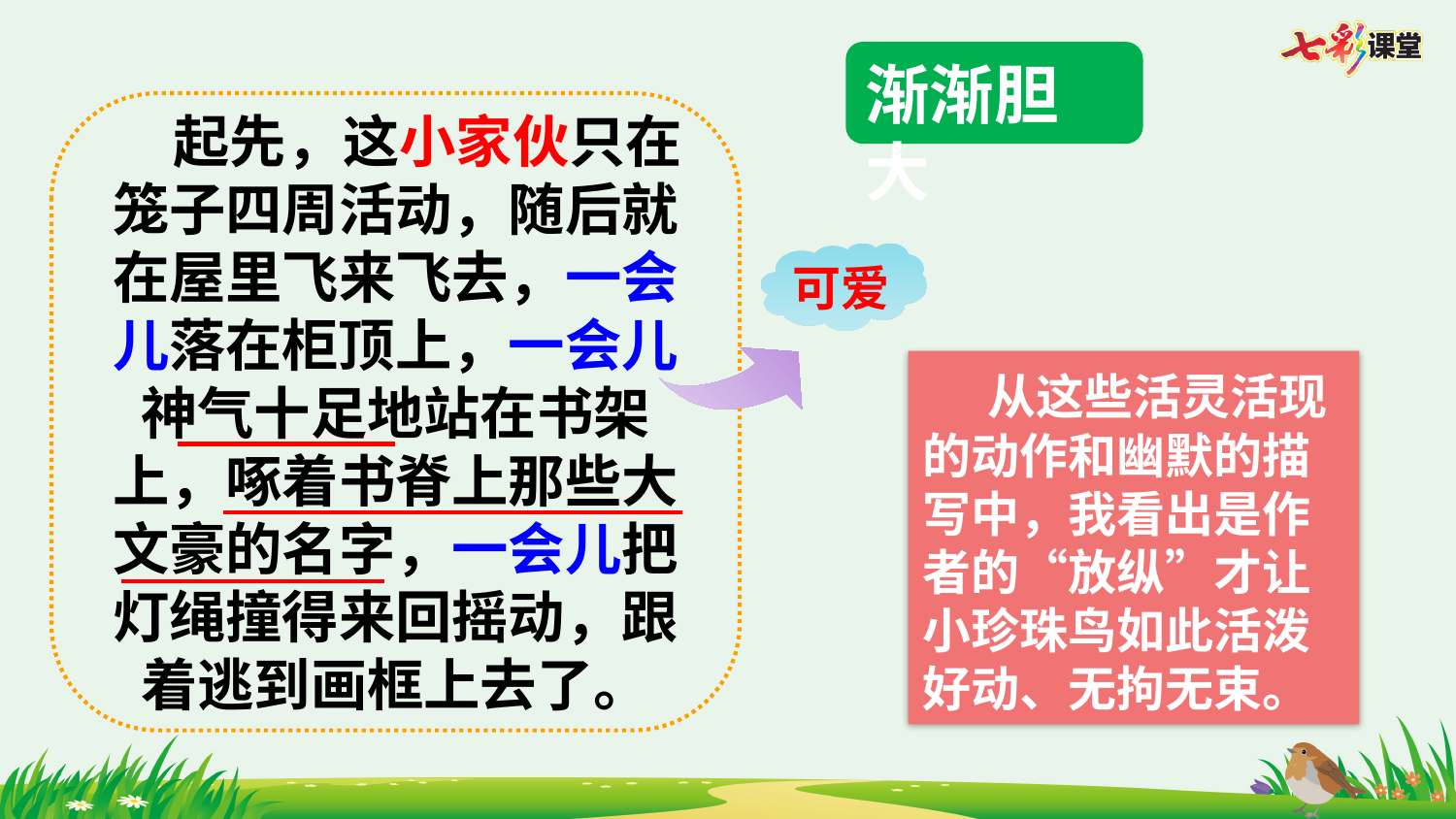

渐渐胆大
    起先，这小家伙只在笼子四周活动，随后就在屋里飞来飞去，一会儿落在柜顶上，一会儿神气十足地站在书架上，啄着书脊上那些大文豪的名字，一会儿把灯绳撞得来回摇动，跟着逃到画框上去了。

可爱

    从这些活灵活现的动作和幽默的描写中，我看出是作者的“放纵”才让小珍珠鸟如此活泼好动、无拘无束。